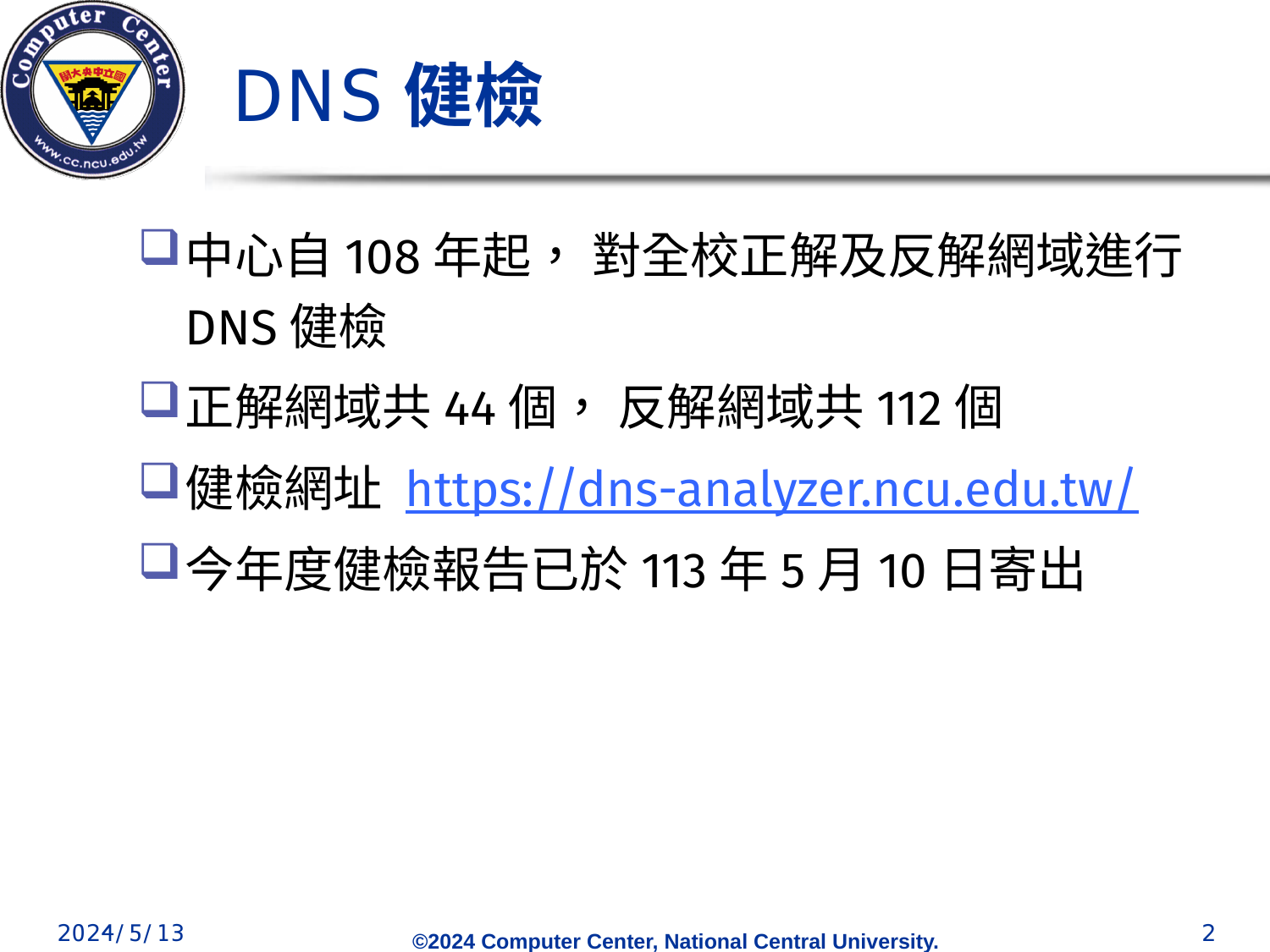

# DNS健檢
中心自108年起， 對全校正解及反解網域進行DNS健檢
正解網域共44個， 反解網域共112個
健檢網址 https://dns-analyzer.ncu.edu.tw/
今年度健檢報告已於113年5月10日寄出

2024/5/13
2